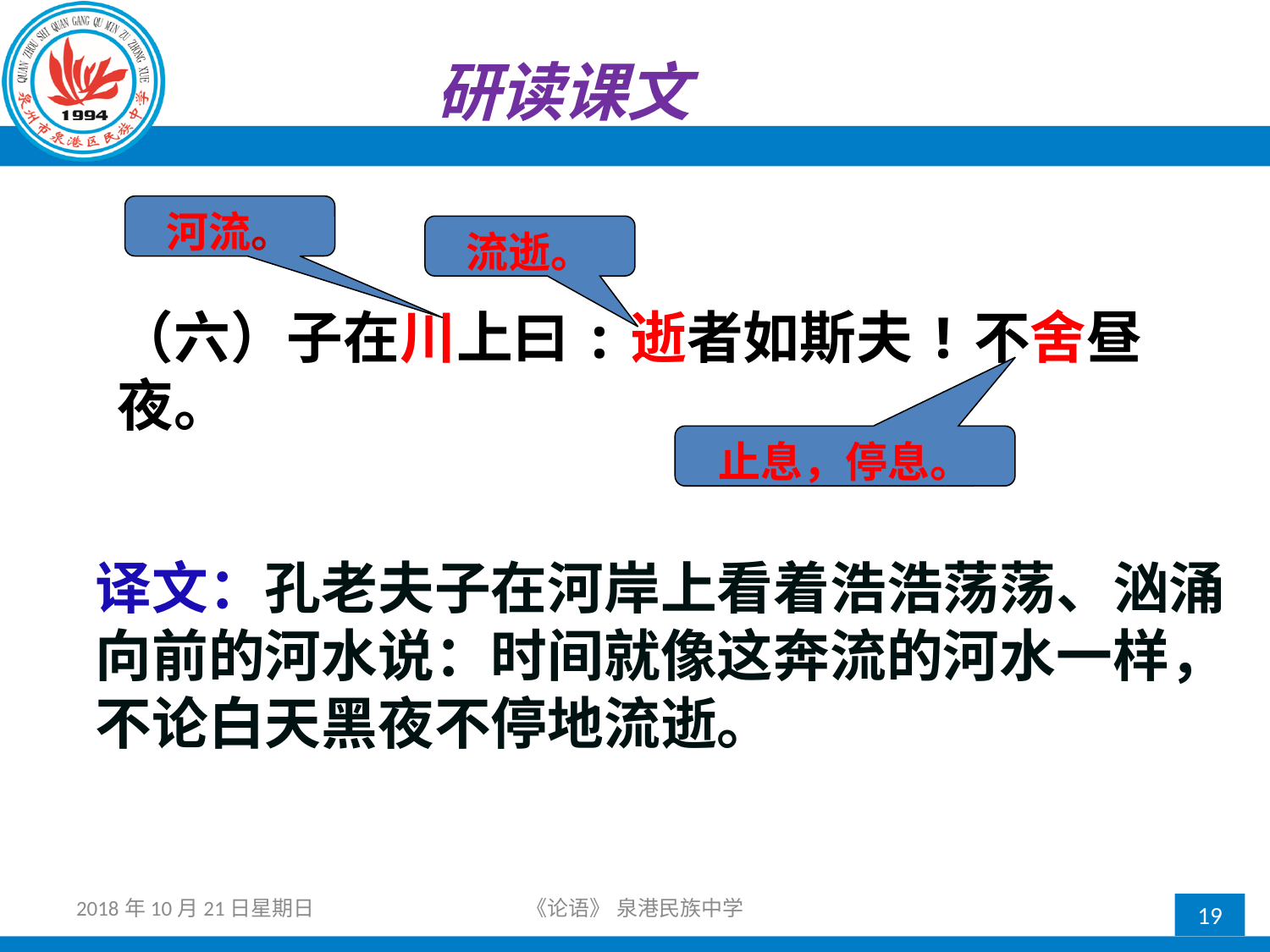

研读课文
河流。
流逝。
（六）子在川上曰:逝者如斯夫!不舍昼夜。
止息，停息。
译文：孔老夫子在河岸上看着浩浩荡荡、汹涌向前的河水说：时间就像这奔流的河水一样，不论白天黑夜不停地流逝。
2018年10月21日星期日
《论语》 泉港民族中学